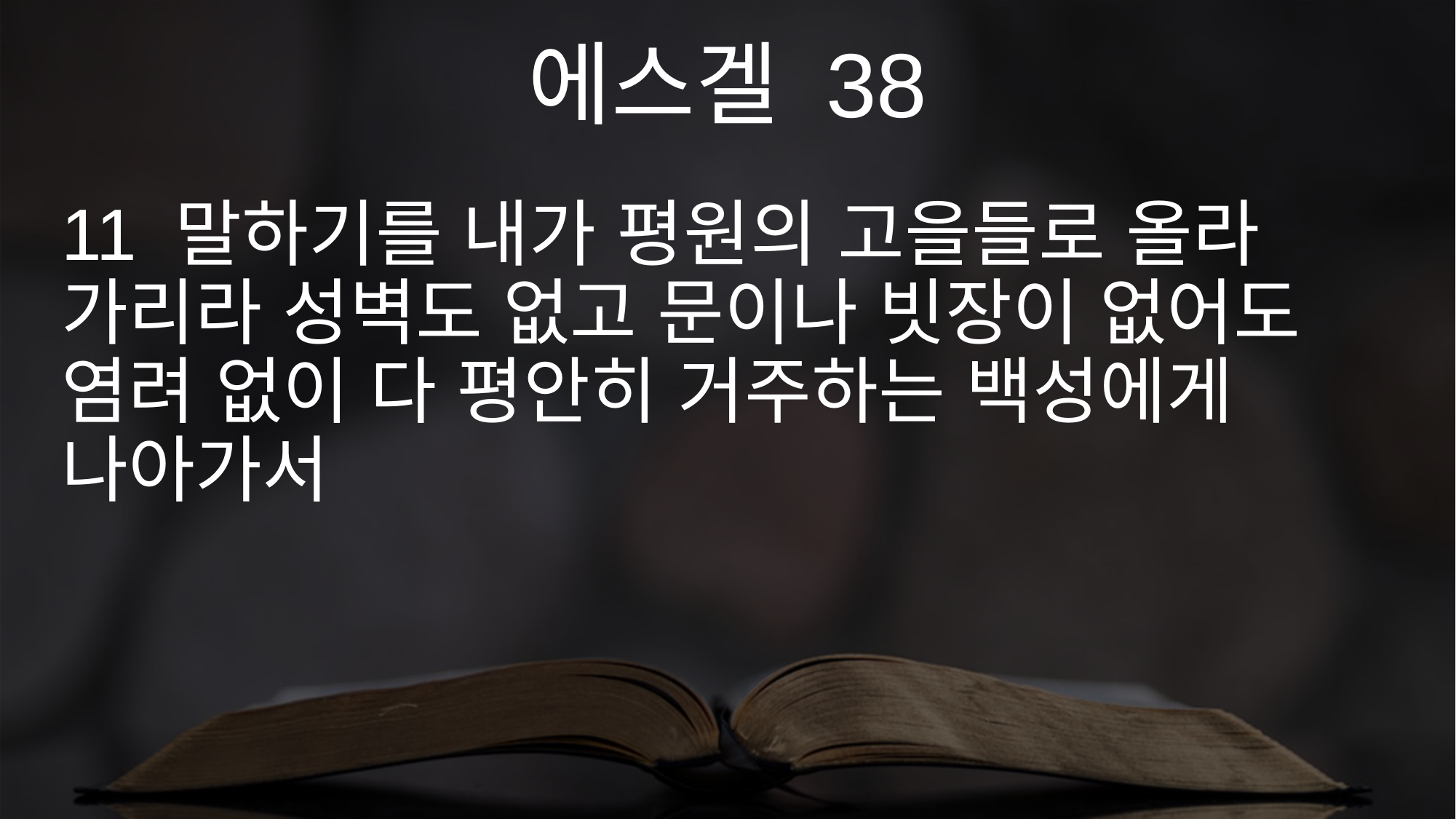

에스겔 38
11 말하기를 내가 평원의 고을들로 올라 가리라 성벽도 없고 문이나 빗장이 없어도 염려 없이 다 평안히 거주하는 백성에게 나아가서